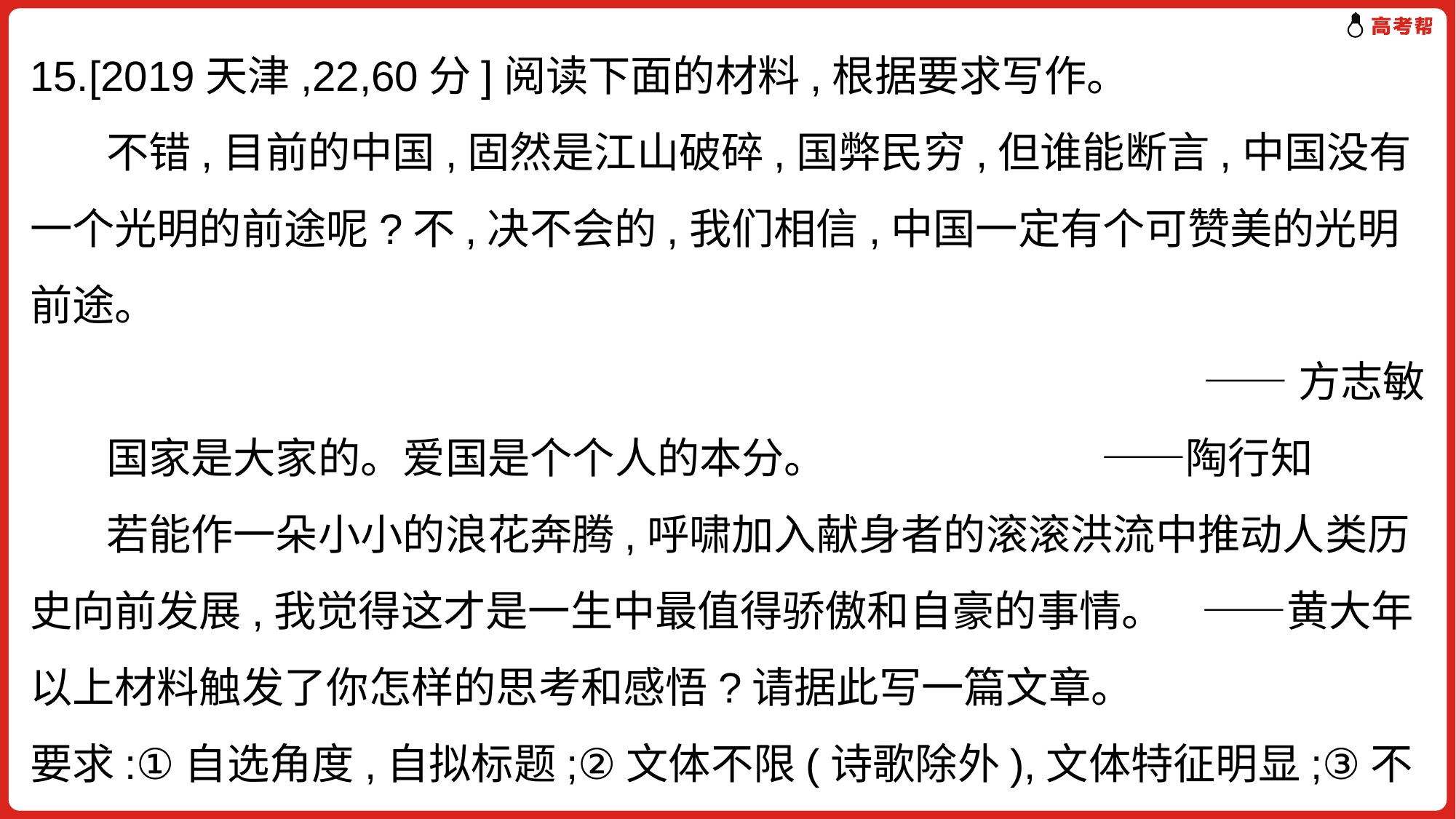

15.[2019天津,22,60分]阅读下面的材料,根据要求写作。
       不错,目前的中国,固然是江山破碎,国弊民穷,但谁能断言,中国没有一个光明的前途呢?不,决不会的,我们相信,中国一定有个可赞美的光明前途。
——方志敏
       国家是大家的。爱国是个个人的本分。                             ——陶行知
       若能作一朵小小的浪花奔腾,呼啸加入献身者的滚滚洪流中推动人类历史向前发展,我觉得这才是一生中最值得骄傲和自豪的事情。    ——黄大年
以上材料触发了你怎样的思考和感悟?请据此写一篇文章。
要求:①自选角度,自拟标题;②文体不限(诗歌除外),文体特征明显;③不少于800字;④不得抄袭,不得套作。